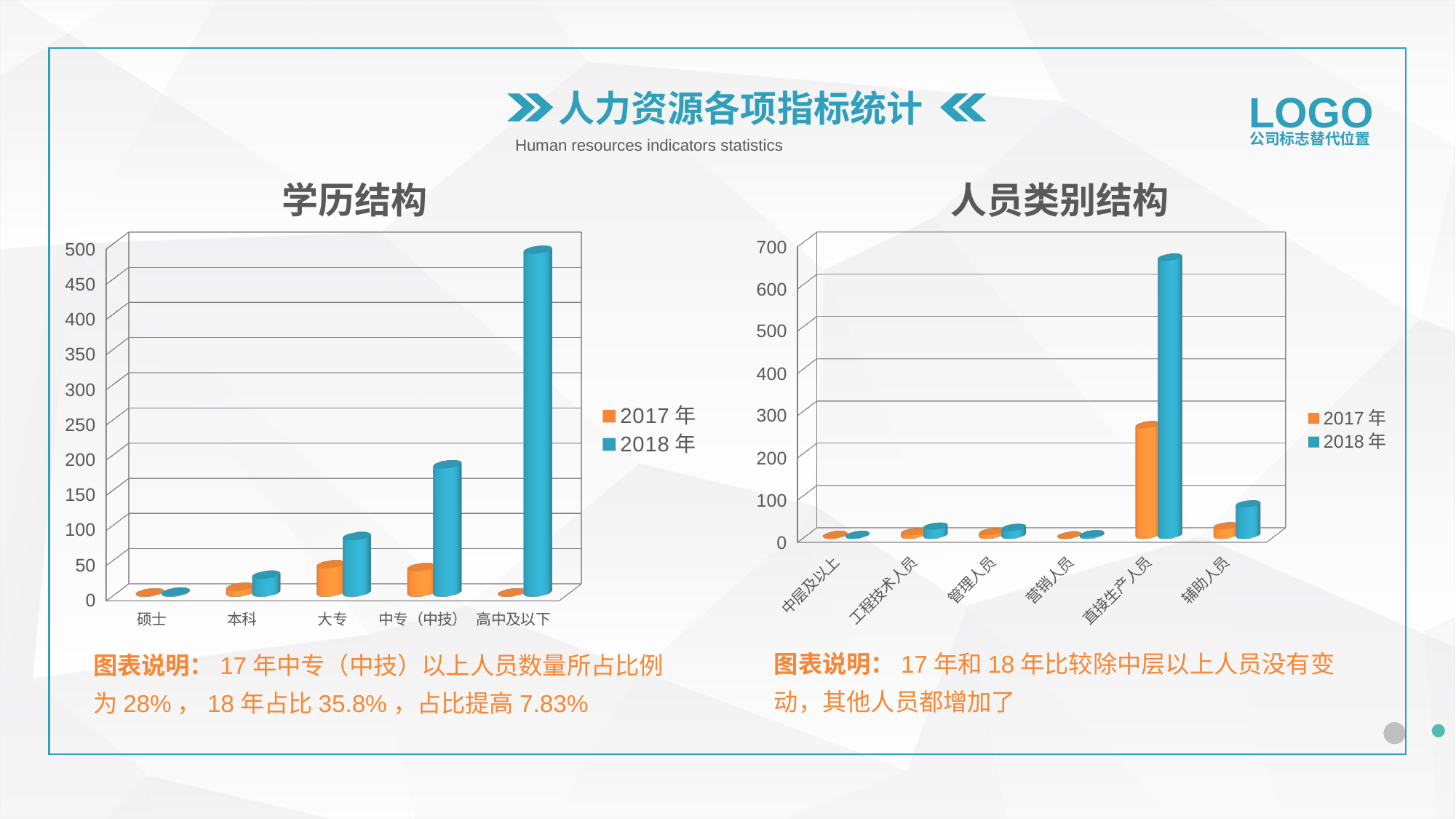

人力资源各项指标统计
LOGO
公司标志替代位置

Human resources indicators statistics
学历结构
人员类别结构

[unsupported chart]

[unsupported chart]

图表说明：17年和18年比较除中层以上人员没有变动，其他人员都增加了
图表说明：17年中专（中技）以上人员数量所占比例为28%，18年占比35.8%，占比提高7.83%